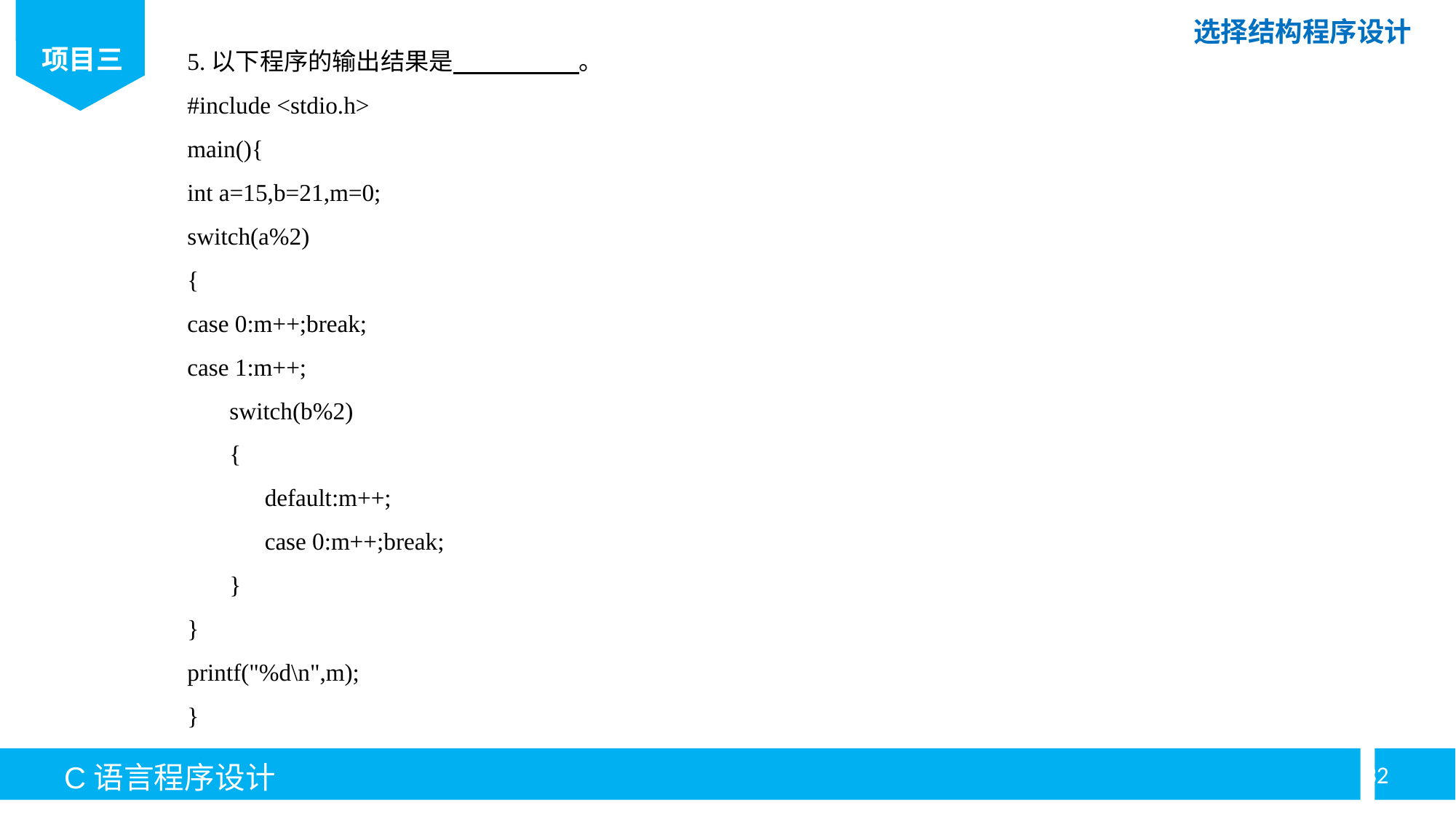

5.以下程序的输出结果是                       。
#include <stdio.h>
main(){
int a=15,b=21,m=0;
switch(a%2)
{
case 0:m++;break;
case 1:m++;
       switch(b%2)
       {
       	default:m++;
       	case 0:m++;break;
       }
}
printf("%d\n",m);
}